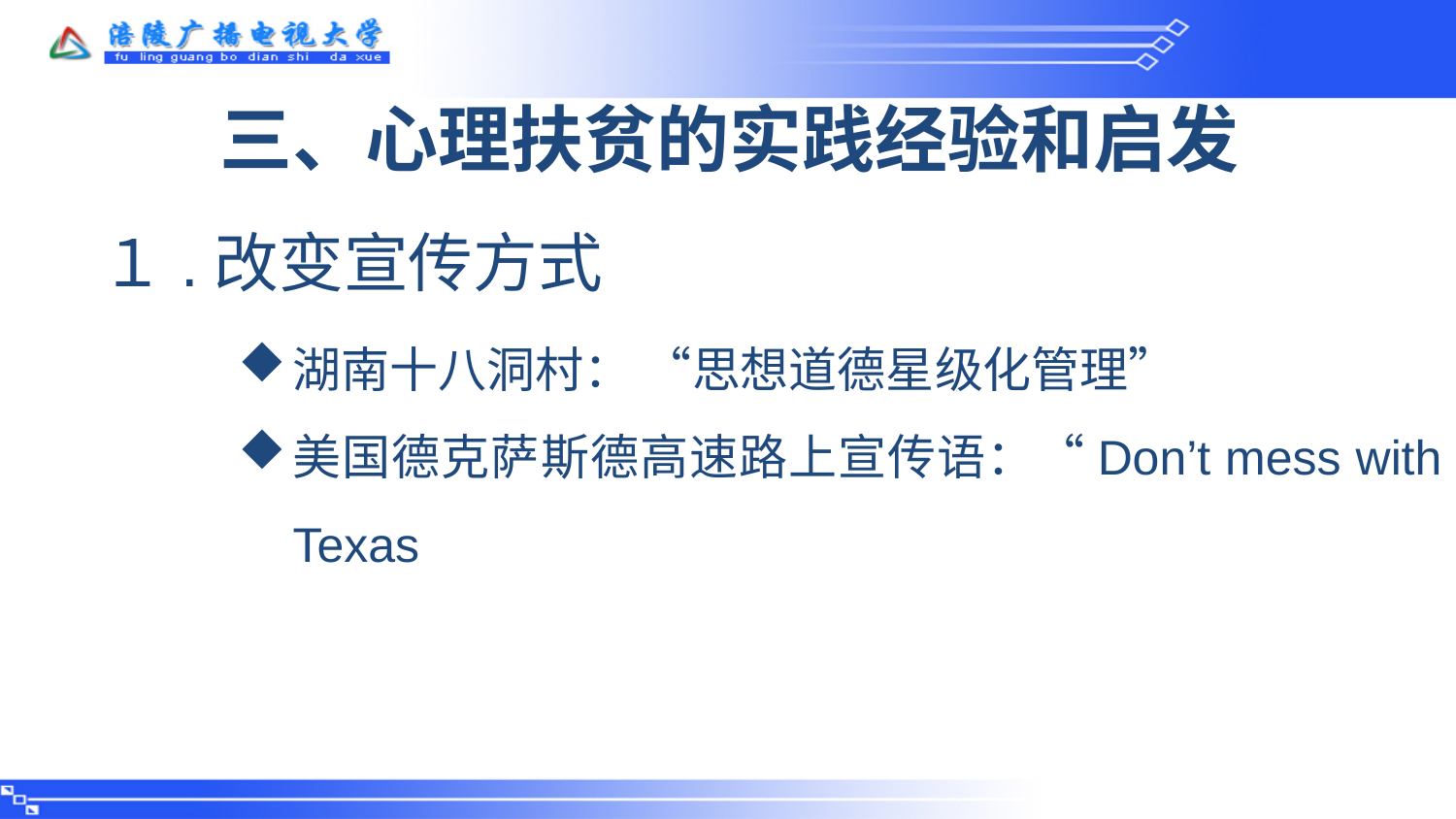

# 三、心理扶贫的实践经验和启发
１.改变宣传方式

湖南十八洞村： “思想道德星级化管理”
美国德克萨斯德高速路上宣传语：“Don’t mess with Texas